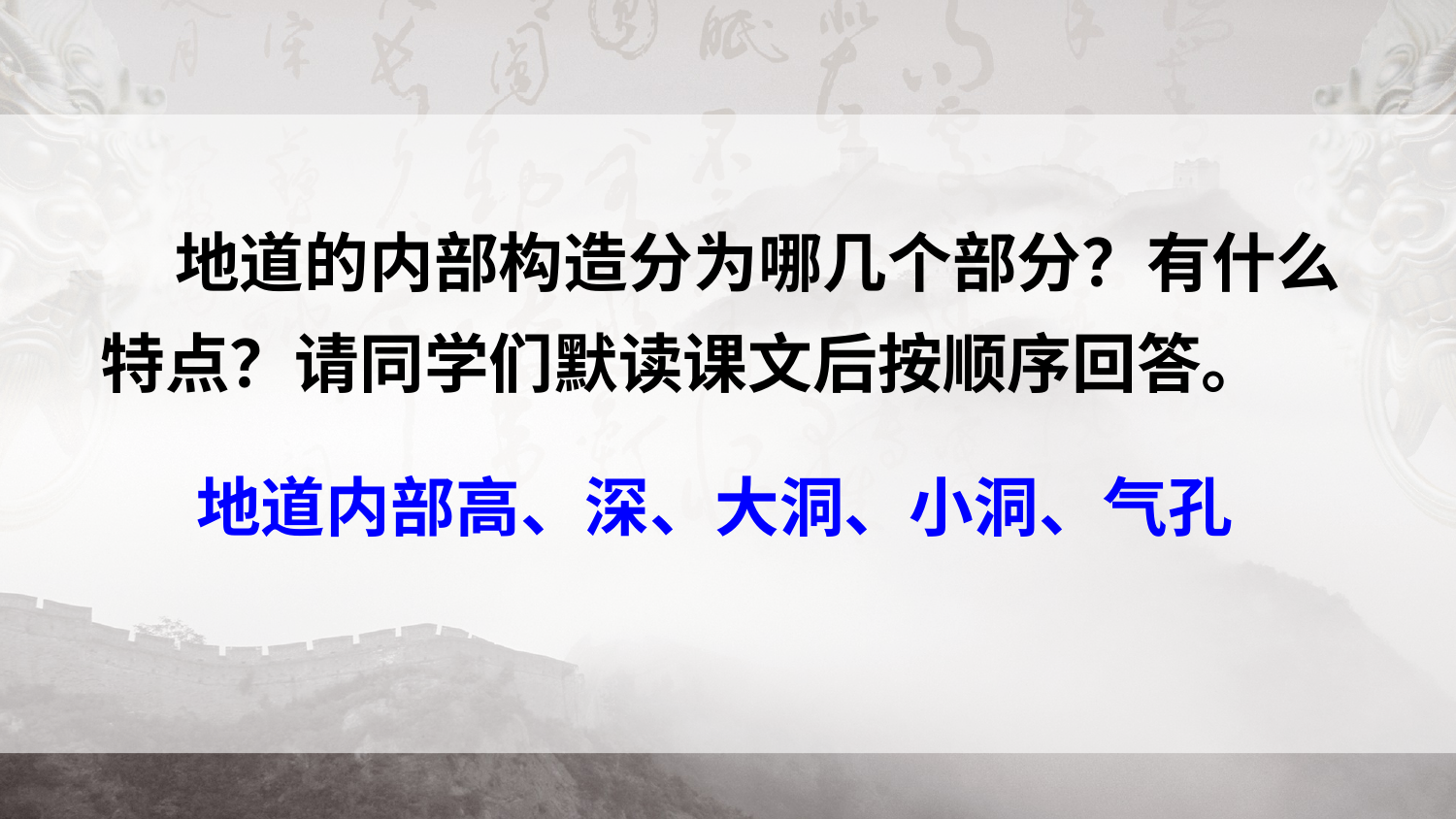

地道的内部构造分为哪几个部分？有什么特点？请同学们默读课文后按顺序回答。
地道内部高、深、大洞、小洞、气孔